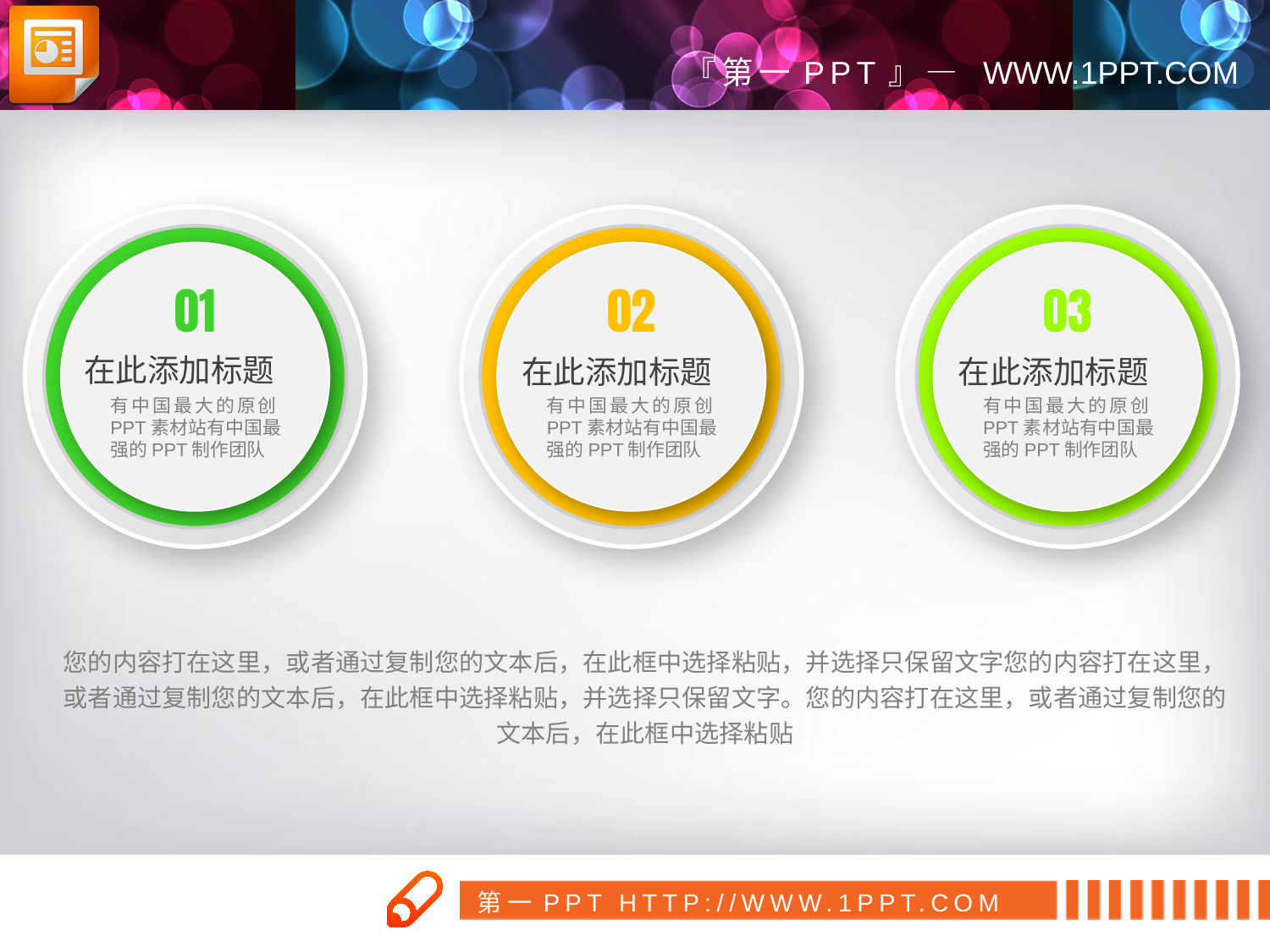

01
在此添加标题
有中国最大的原创PPT素材站有中国最强的PPT制作团队

02
在此添加标题
有中国最大的原创PPT素材站有中国最强的PPT制作团队

03
在此添加标题
有中国最大的原创PPT素材站有中国最强的PPT制作团队
您的内容打在这里，或者通过复制您的文本后，在此框中选择粘贴，并选择只保留文字您的内容打在这里，或者通过复制您的文本后，在此框中选择粘贴，并选择只保留文字。您的内容打在这里，或者通过复制您的文本后，在此框中选择粘贴